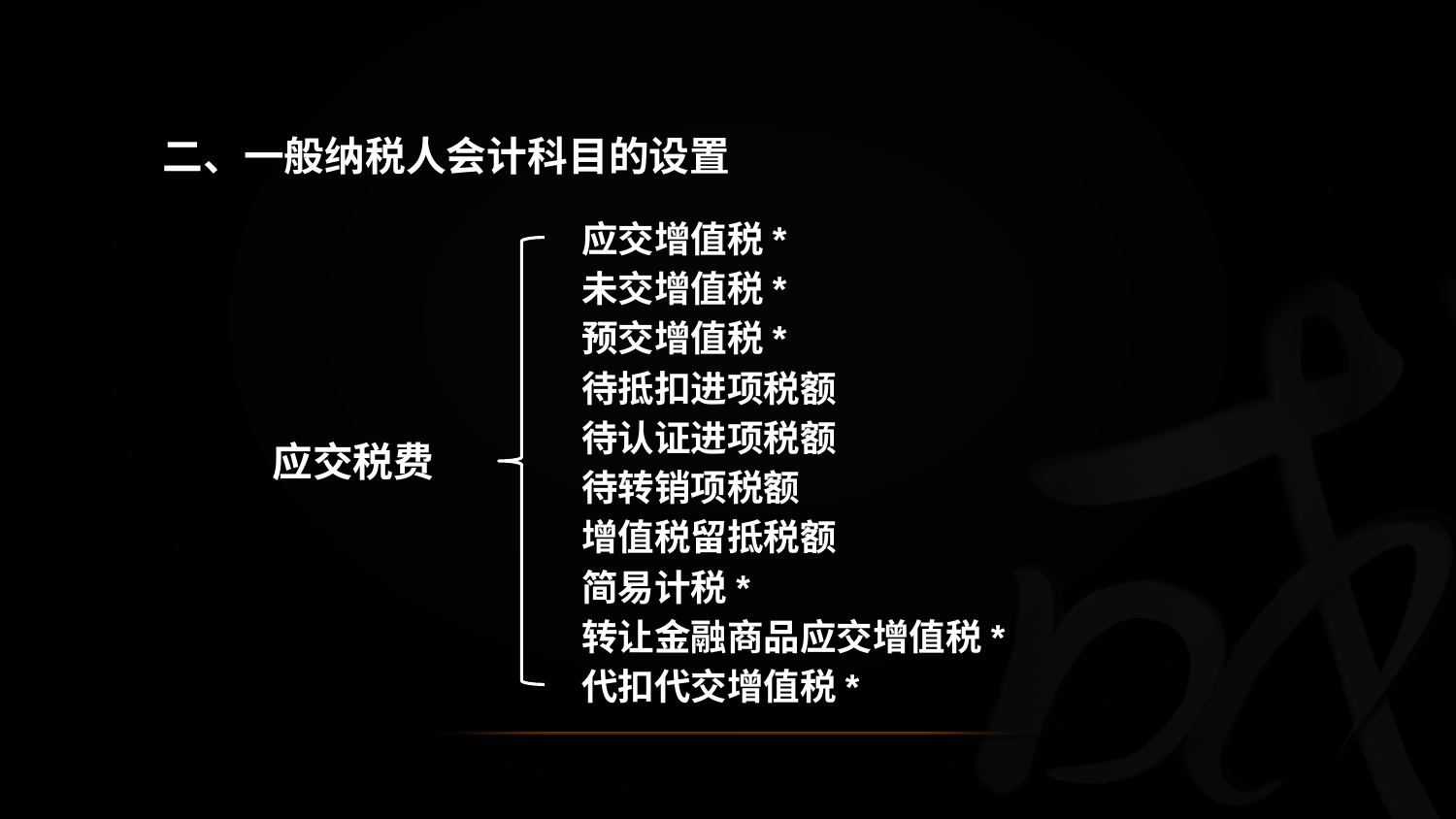

二、一般纳税人会计科目的设置
应交增值税*
未交增值税*
预交增值税*
待抵扣进项税额
待认证进项税额
待转销项税额
增值税留抵税额
简易计税*
转让金融商品应交增值税*代扣代交增值税*

应交税费